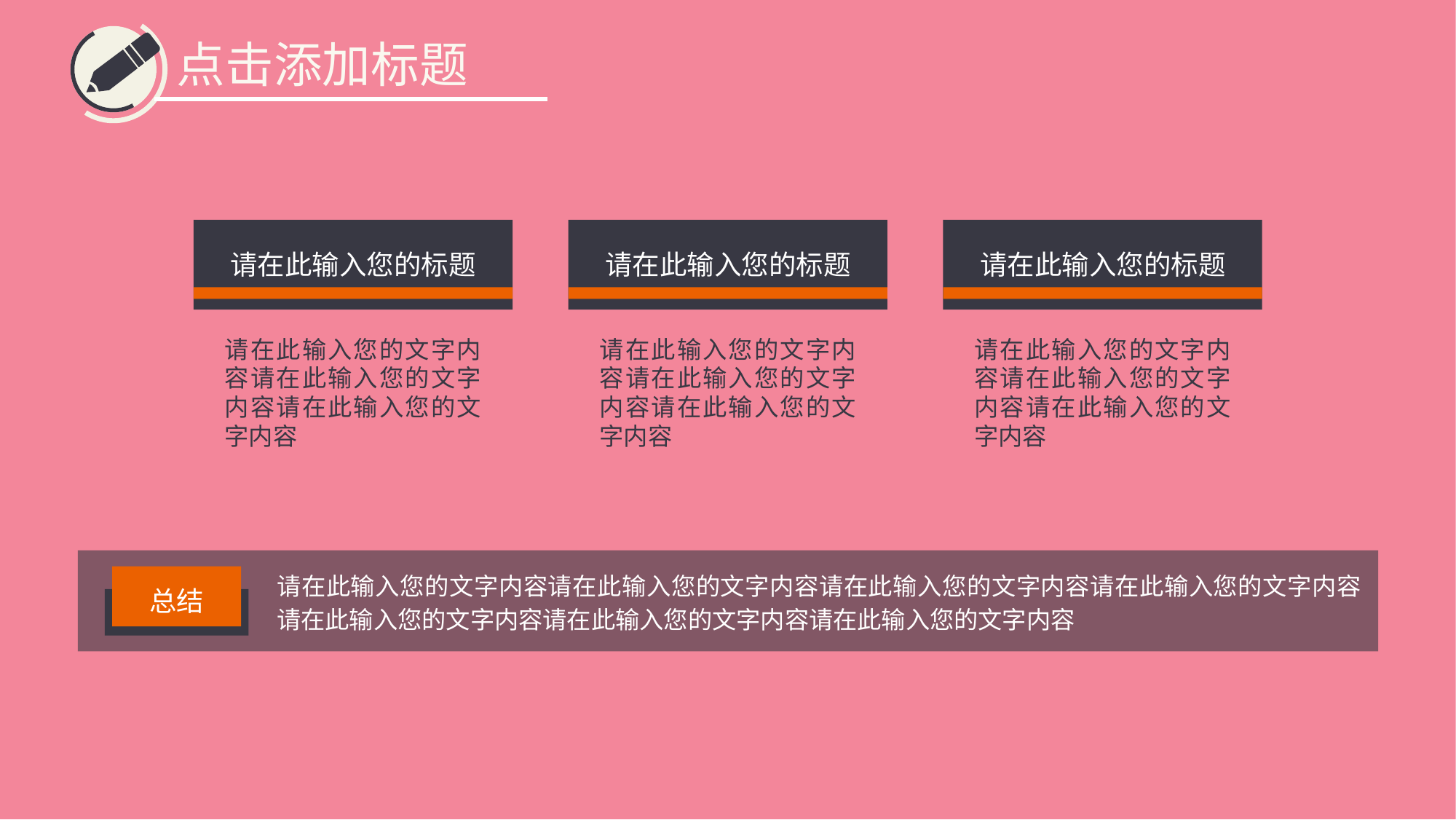

点击添加标题

请在此输入您的标题
请在此输入您的文字内容请在此输入您的文字内容请在此输入您的文字内容

请在此输入您的标题
请在此输入您的文字内容请在此输入您的文字内容请在此输入您的文字内容

请在此输入您的标题
请在此输入您的文字内容请在此输入您的文字内容请在此输入您的文字内容

请在此输入您的文字内容请在此输入您的文字内容请在此输入您的文字内容请在此输入您的文字内容请在此输入您的文字内容请在此输入您的文字内容请在此输入您的文字内容

总结